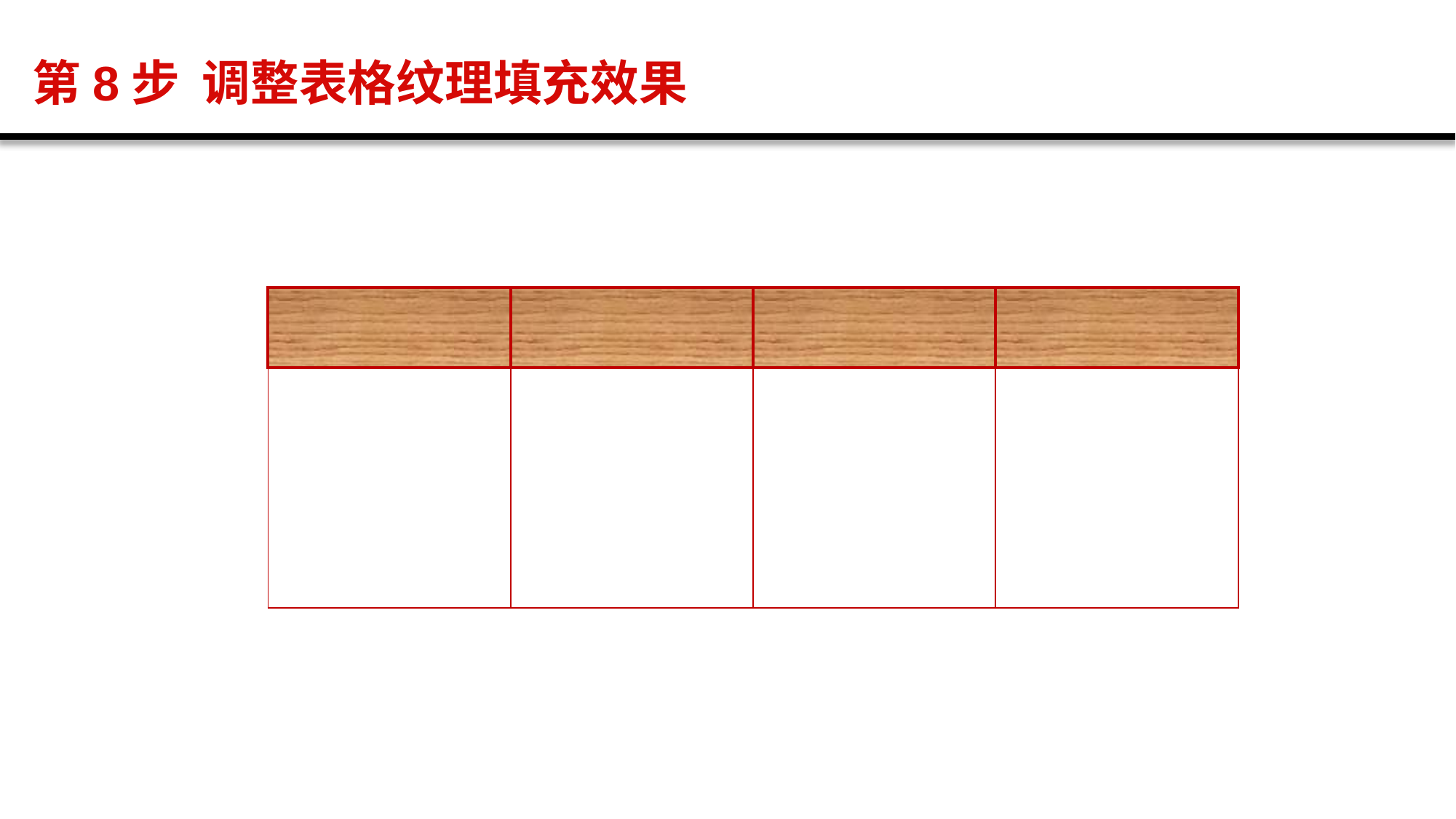

第8步  调整表格纹理填充效果
|  |  |  |  |
| --- | --- | --- | --- |
|  |  |  |  |